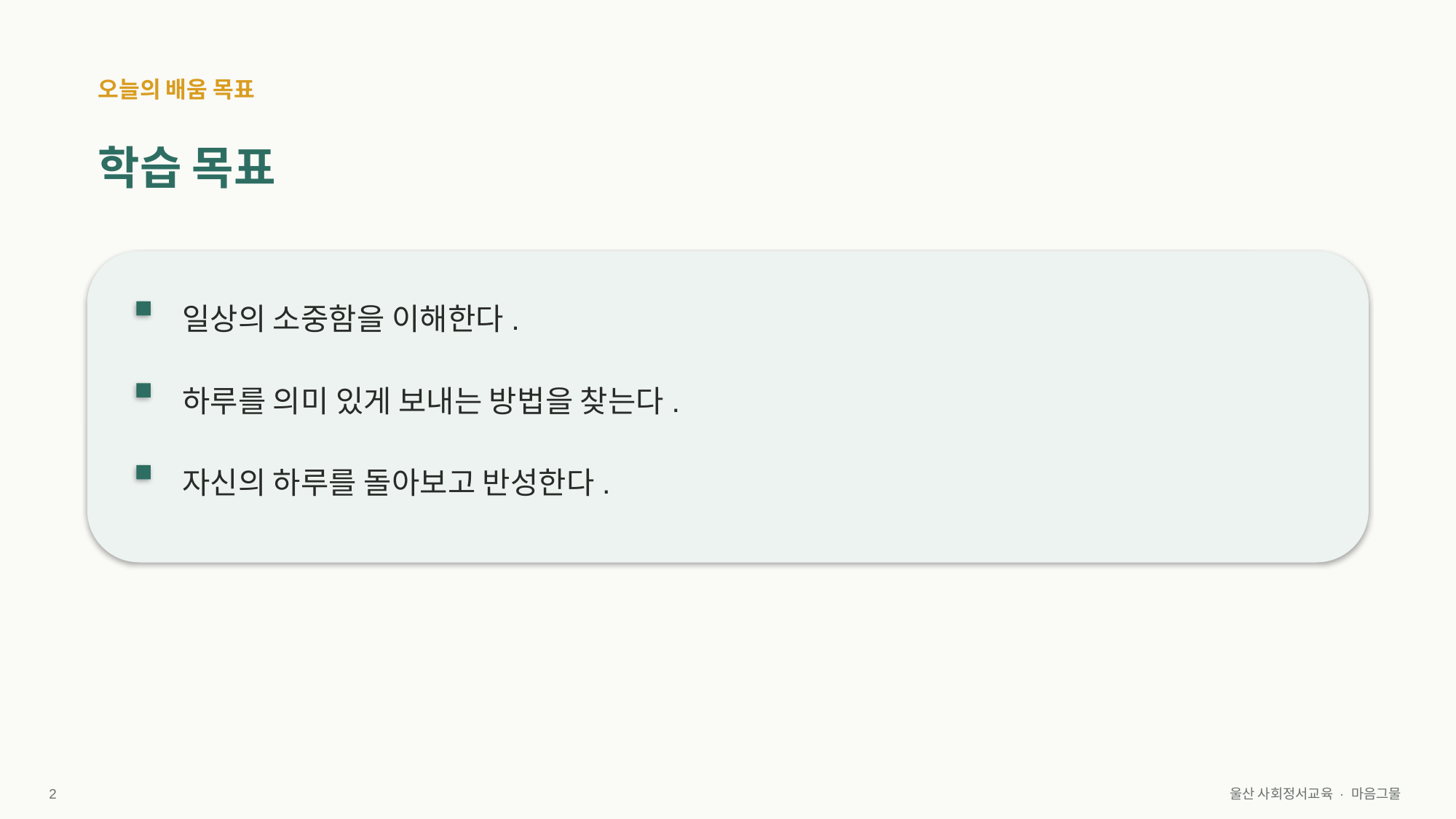

오늘의 배움 목표
학습 목표

일상의 소중함을 이해한다.

하루를 의미 있게 보내는 방법을 찾는다.

자신의 하루를 돌아보고 반성한다.

2
울산 사회정서교육 · 마음그물